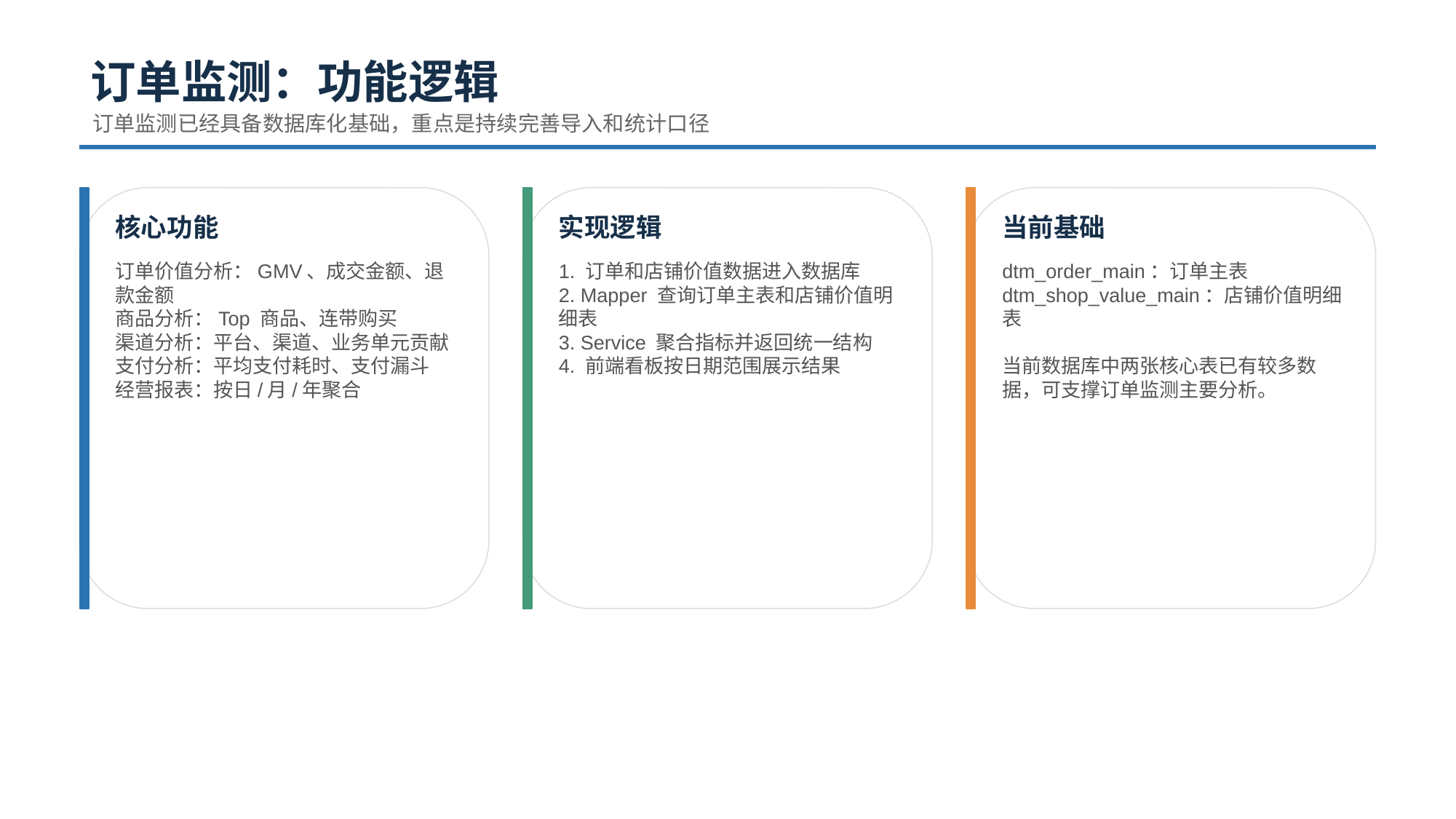

订单监测：功能逻辑
订单监测已经具备数据库化基础，重点是持续完善导入和统计口径

核心功能
实现逻辑
当前基础
订单价值分析：GMV、成交金额、退款金额
商品分析：Top 商品、连带购买
渠道分析：平台、渠道、业务单元贡献
支付分析：平均支付耗时、支付漏斗
经营报表：按日/月/年聚合
1. 订单和店铺价值数据进入数据库
2. Mapper 查询订单主表和店铺价值明细表
3. Service 聚合指标并返回统一结构
4. 前端看板按日期范围展示结果
dtm_order_main：订单主表
dtm_shop_value_main：店铺价值明细表

当前数据库中两张核心表已有较多数据，可支撑订单监测主要分析。